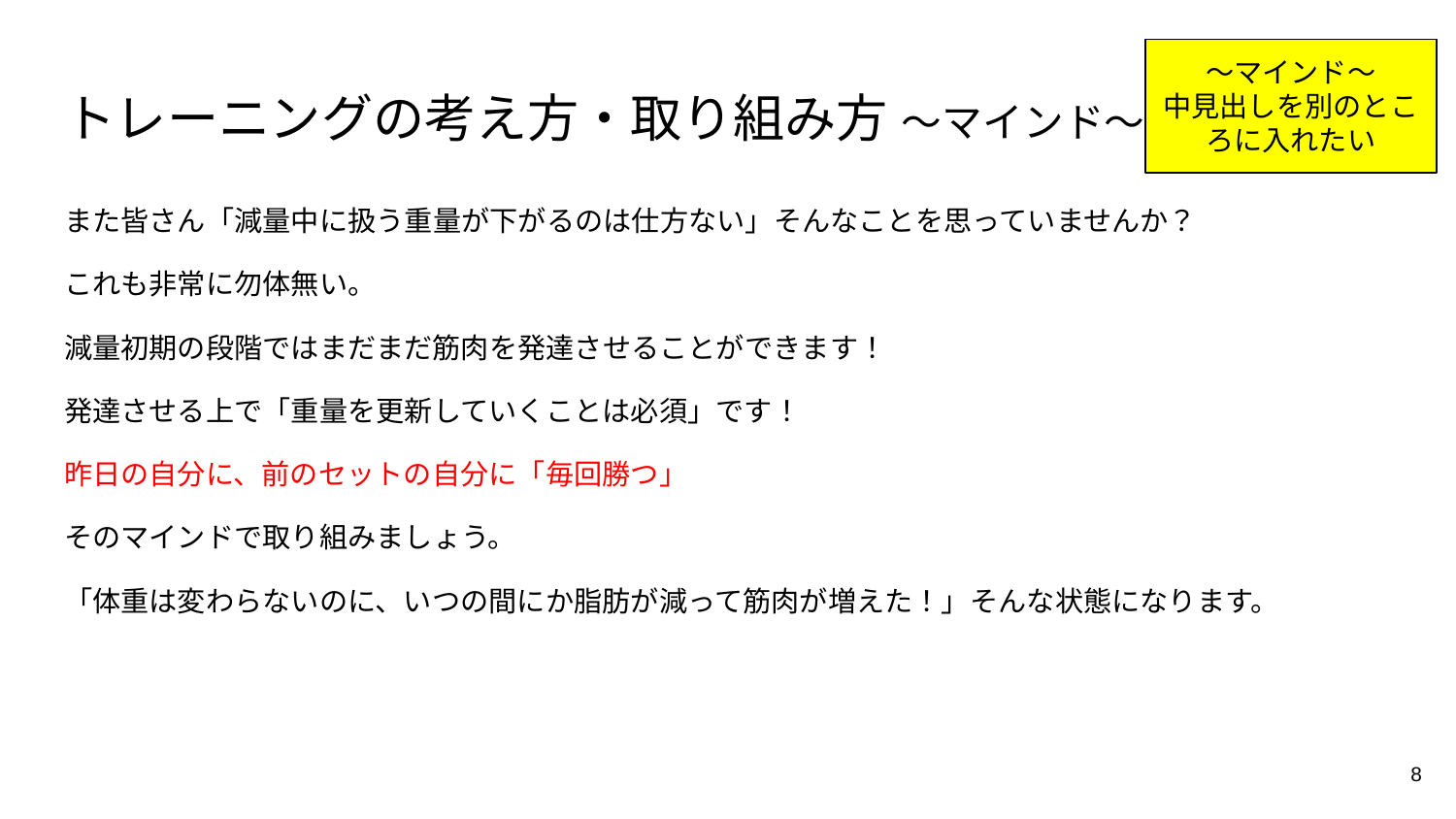

〜マインド〜
中見出しを別のところに入れたい
# トレーニングの考え方・取り組み方 〜マインド〜
また皆さん「減量中に扱う重量が下がるのは仕方ない」そんなことを思っていませんか？
これも非常に勿体無い。
減量初期の段階ではまだまだ筋肉を発達させることができます！
発達させる上で「重量を更新していくことは必須」です！
昨日の自分に、前のセットの自分に「毎回勝つ」
そのマインドで取り組みましょう。
「体重は変わらないのに、いつの間にか脂肪が減って筋肉が増えた！」そんな状態になります。
8